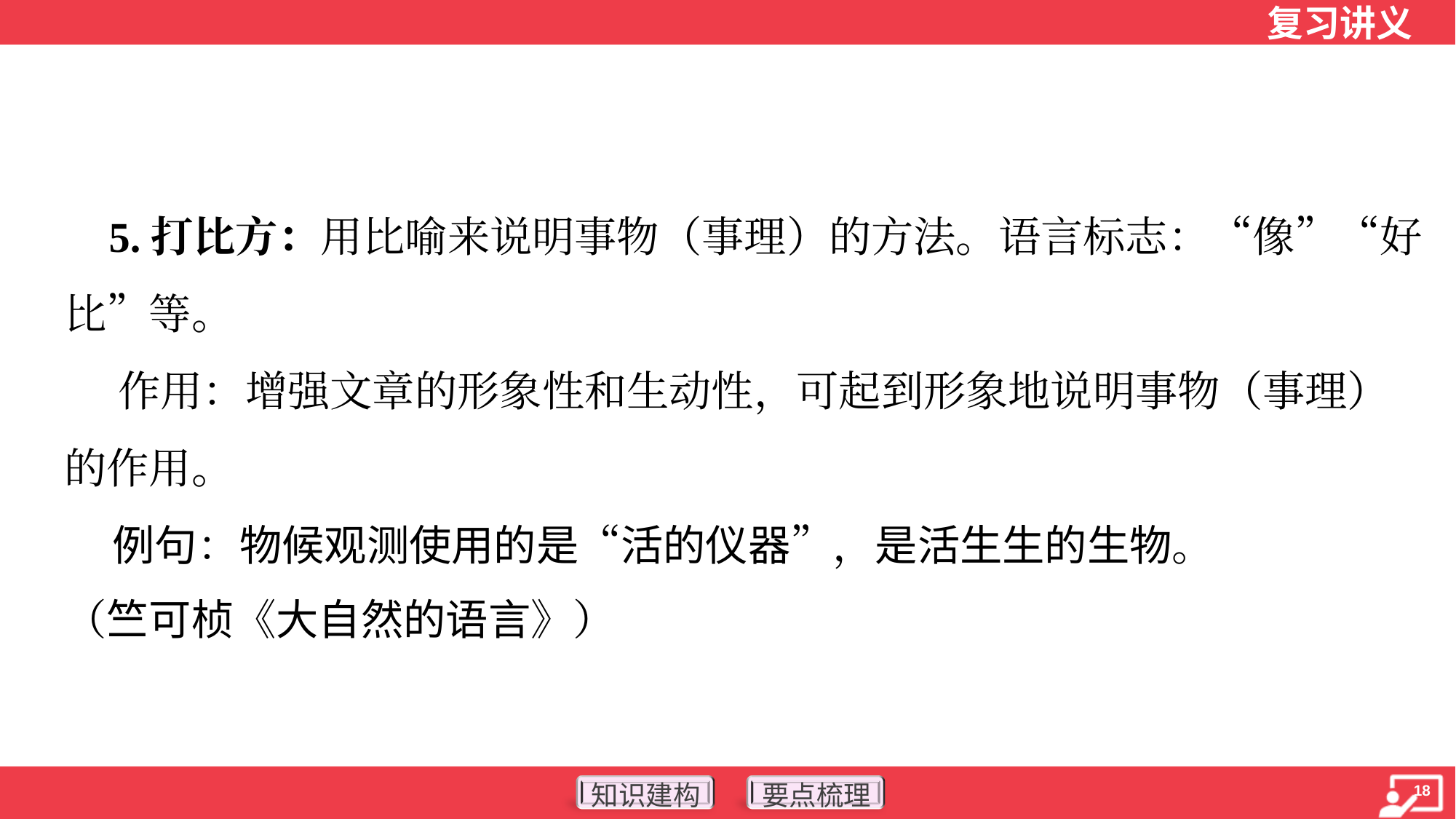

5.打比方：用比喻来说明事物（事理）的方法。语言标志：“像”“好
比”等。
    作用：增强文章的形象性和生动性，可起到形象地说明事物（事理）
的作用。
    例句：物候观测使用的是“活的仪器”，是活生生的生物。
（竺可桢《大自然的语言》）